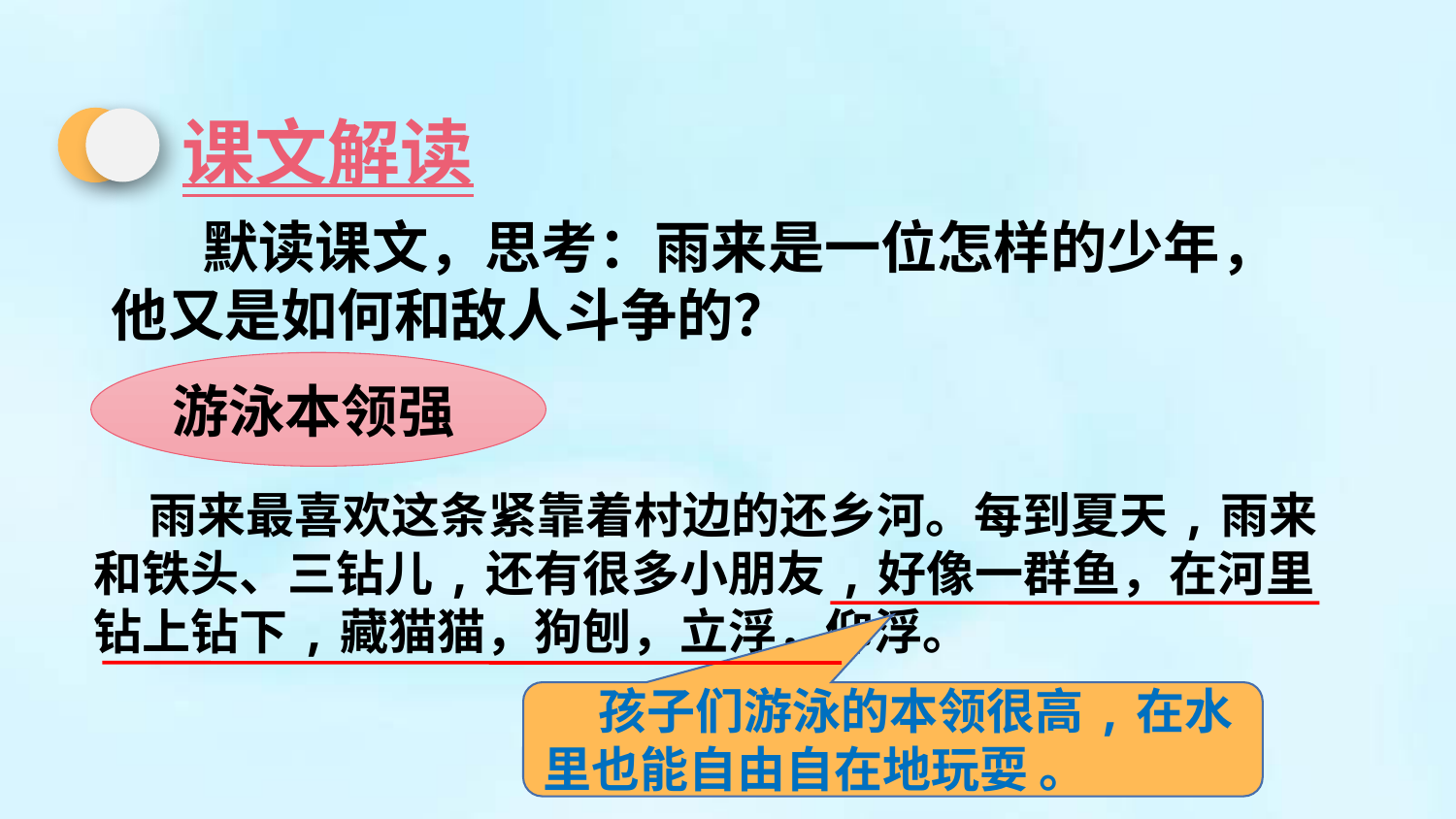

课文解读

      默读课文，思考：雨来是一位怎样的少年，他又是如何和敌人斗争的？
游泳本领强
    雨来最喜欢这条紧靠着村边的还乡河。每到夏天,雨来和铁头、三钻儿,还有很多小朋友,好像一群鱼，在河里钻上钻下,藏猫猫，狗刨，立浮，仰浮。
    孩子们游泳的本领很高,在水里也能自由自在地玩耍 。